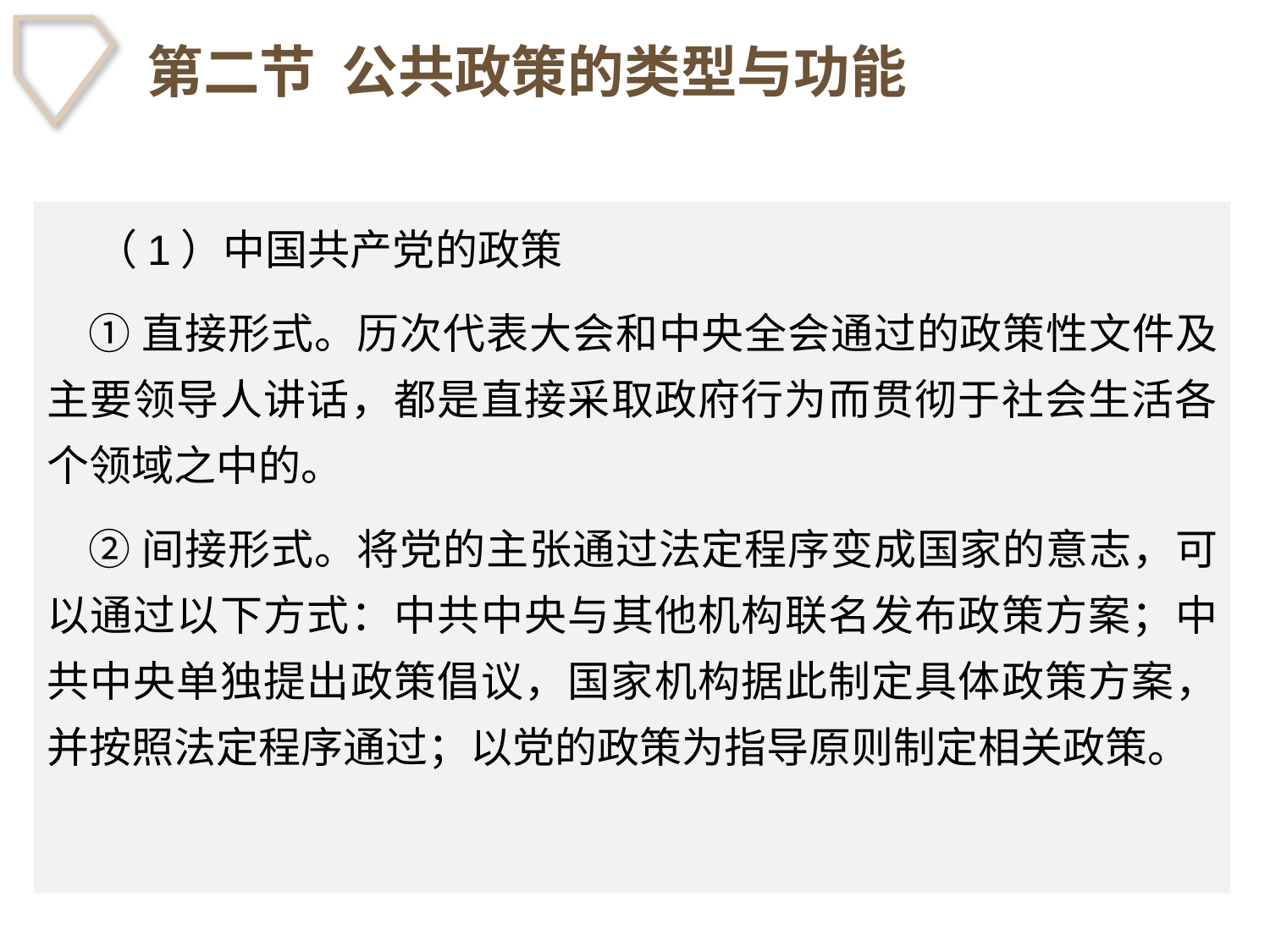

# 第二节  公共政策的类型与功能
    （1）中国共产党的政策
    ①直接形式。历次代表大会和中央全会通过的政策性文件及主要领导人讲话，都是直接采取政府行为而贯彻于社会生活各个领域之中的。
    ②间接形式。将党的主张通过法定程序变成国家的意志，可以通过以下方式：中共中央与其他机构联名发布政策方案；中共中央单独提出政策倡议，国家机构据此制定具体政策方案，并按照法定程序通过；以党的政策为指导原则制定相关政策。